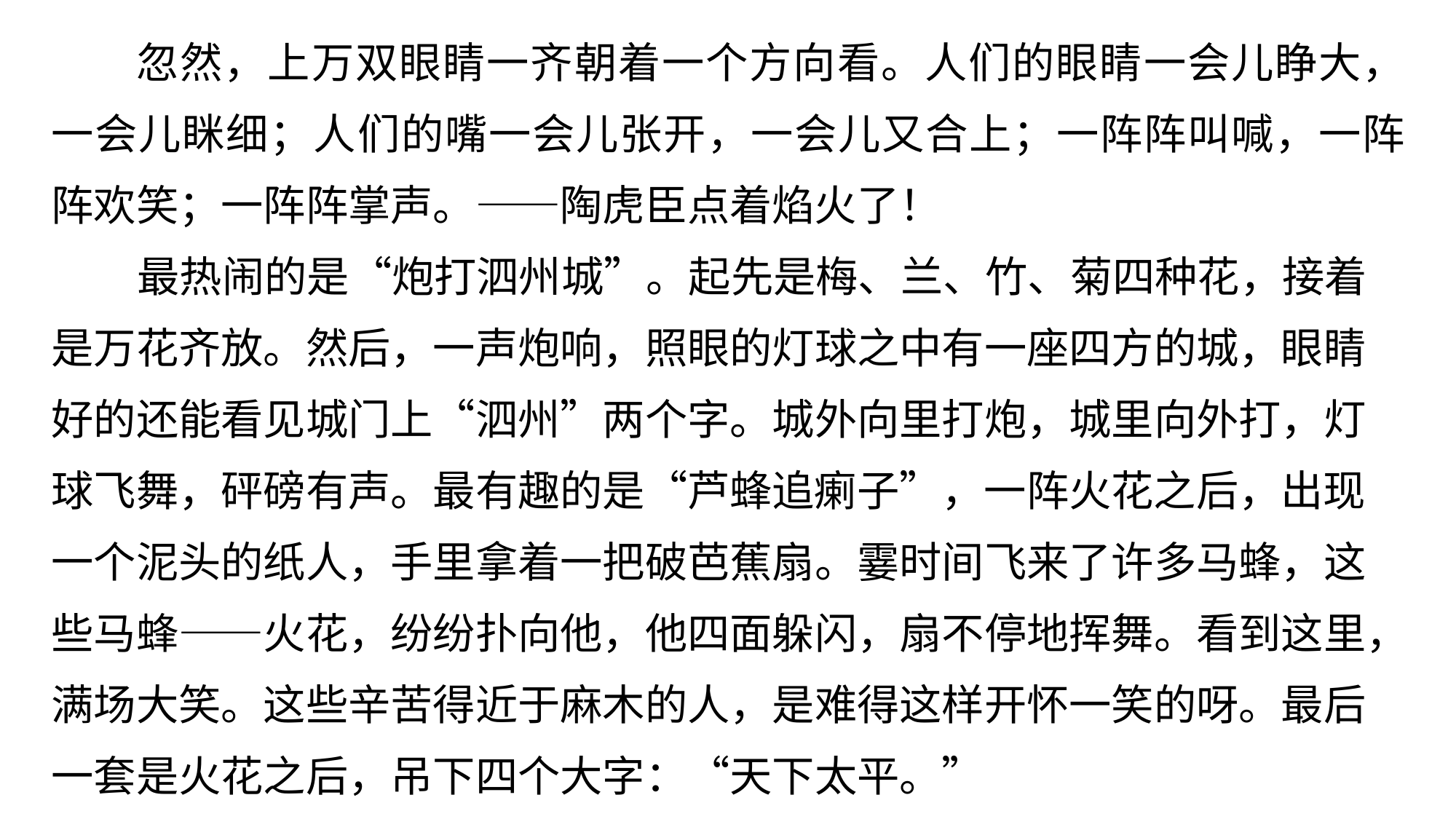

忽然，上万双眼睛一齐朝着一个方向看。人们的眼睛一会儿睁大，一会儿眯细；人们的嘴一会儿张开，一会儿又合上；一阵阵叫喊，一阵阵欢笑；一阵阵掌声。——陶虎臣点着焰火了！
最热闹的是“炮打泗州城”。起先是梅、兰、竹、菊四种花，接着是万花齐放。然后，一声炮响，照眼的灯球之中有一座四方的城，眼睛好的还能看见城门上“泗州”两个字。城外向里打炮，城里向外打，灯球飞舞，砰磅有声。最有趣的是“芦蜂追瘌子”，一阵火花之后，出现一个泥头的纸人，手里拿着一把破芭蕉扇。霎时间飞来了许多马蜂，这些马蜂——火花，纷纷扑向他，他四面躲闪，扇不停地挥舞。看到这里，满场大笑。这些辛苦得近于麻木的人，是难得这样开怀一笑的呀。最后一套是火花之后，吊下四个大字：“天下太平。”